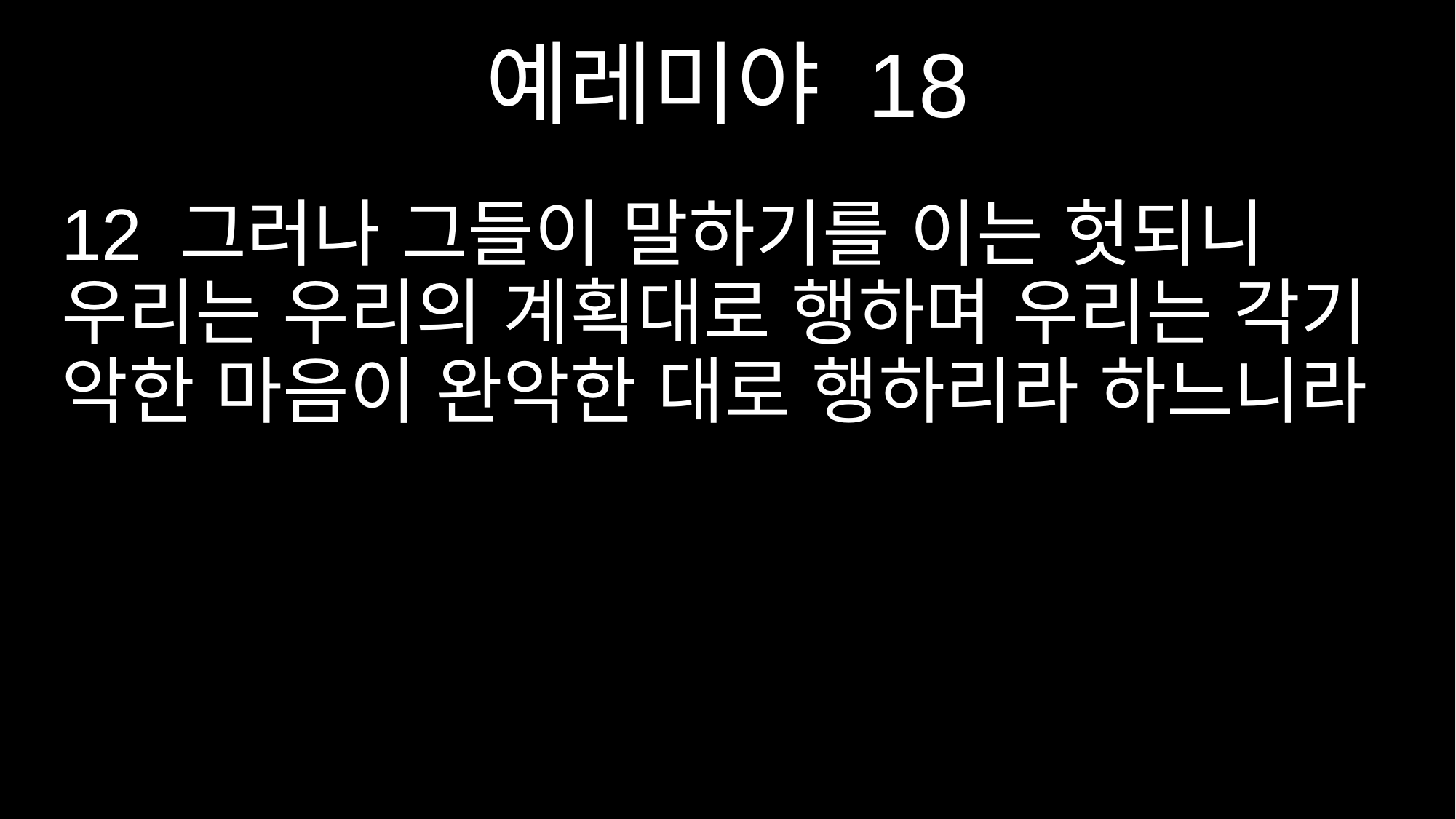

예레미야 18
12 그러나 그들이 말하기를 이는 헛되니 우리는 우리의 계획대로 행하며 우리는 각기 악한 마음이 완악한 대로 행하리라 하느니라